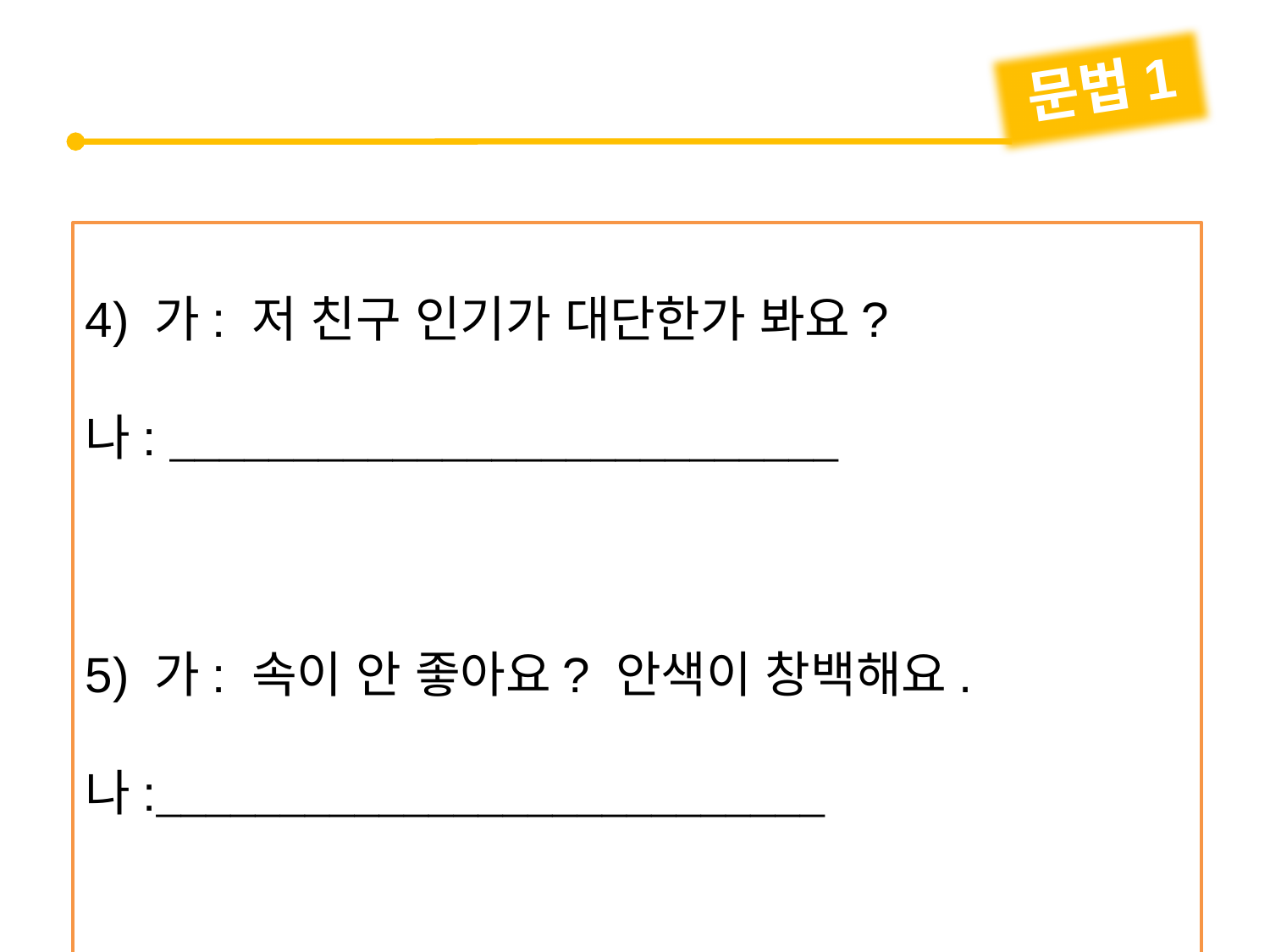

문법1

4) 가: 저 친구 인기가 대단한가 봐요?
나: ___________________________
5) 가: 속이 안 좋아요? 안색이 창백해요.
나:___________________________